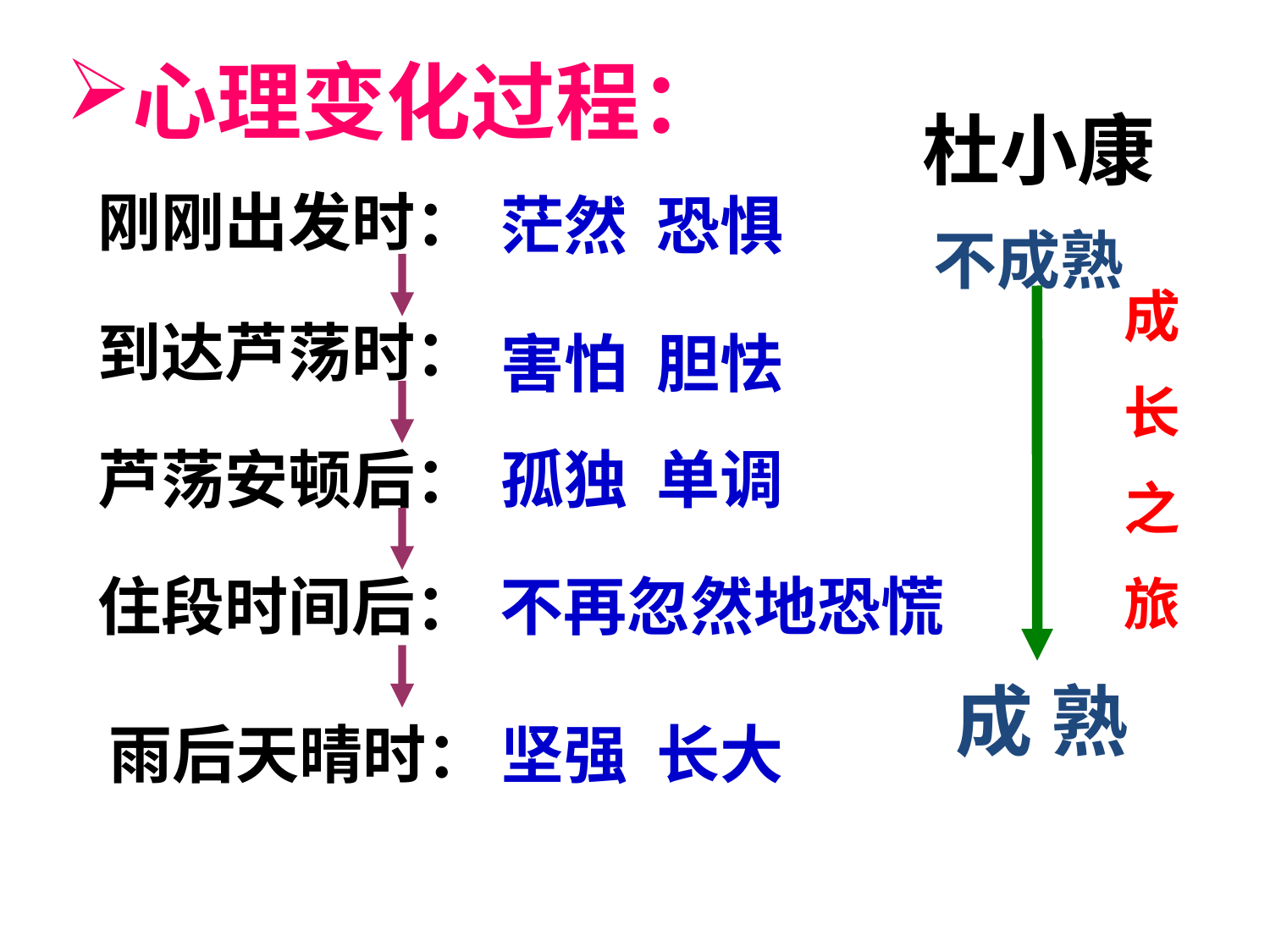

心理变化过程：
杜小康
刚刚出发时：
茫然  恐惧
不成熟

成
长
之
旅

到达芦荡时：
害怕  胆怯

芦荡安顿后：
孤独  单调

住段时间后：
不再忽然地恐慌

成 熟
雨后天晴时：
坚强  长大